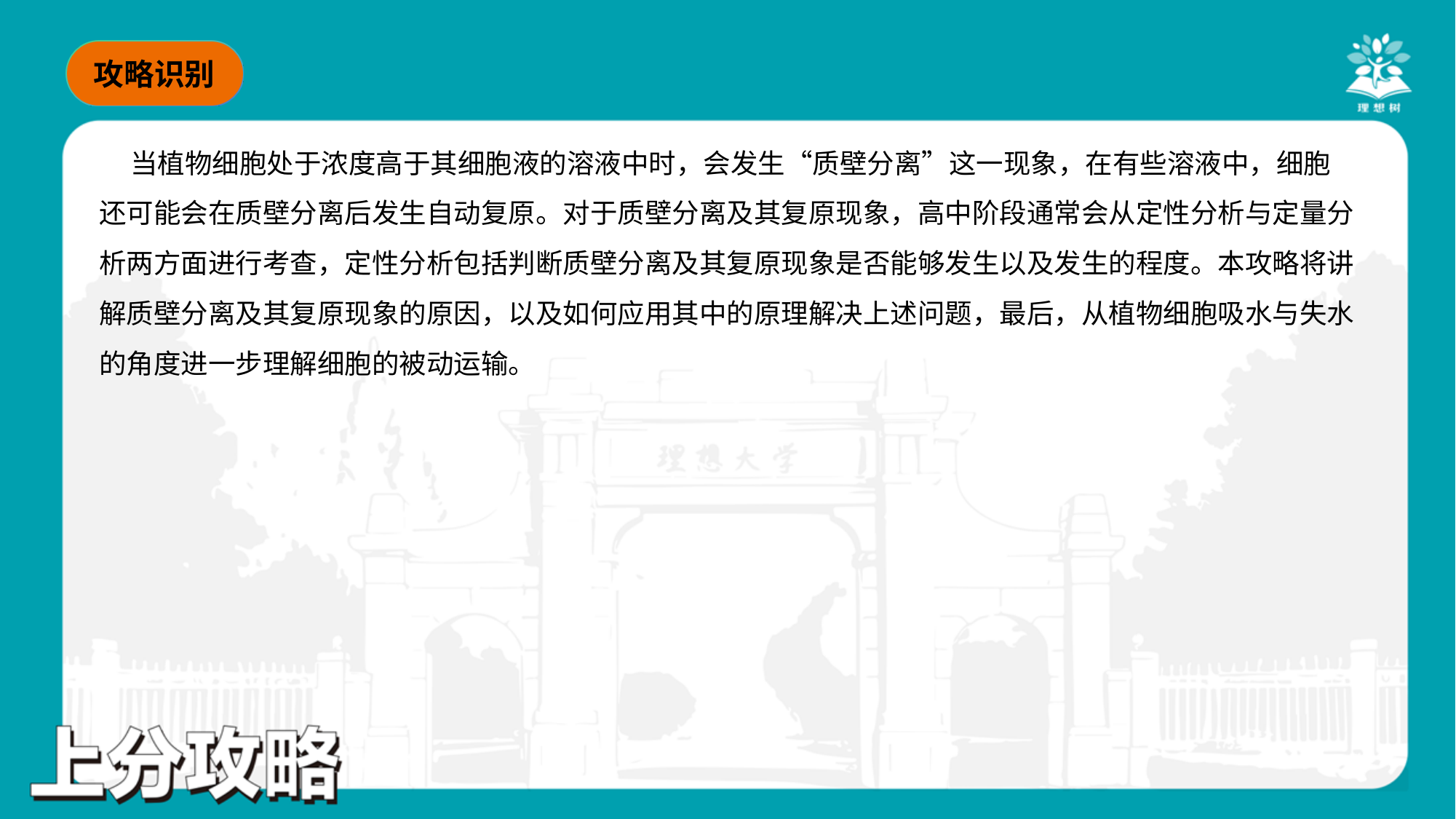

当植物细胞处于浓度高于其细胞液的溶液中时，会发生“质壁分离”这一现象，在有些溶液中，细胞
还可能会在质壁分离后发生自动复原。对于质壁分离及其复原现象，高中阶段通常会从定性分析与定量分
析两方面进行考查，定性分析包括判断质壁分离及其复原现象是否能够发生以及发生的程度。本攻略将讲
解质壁分离及其复原现象的原因，以及如何应用其中的原理解决上述问题，最后，从植物细胞吸水与失水
的角度进一步理解细胞的被动运输。